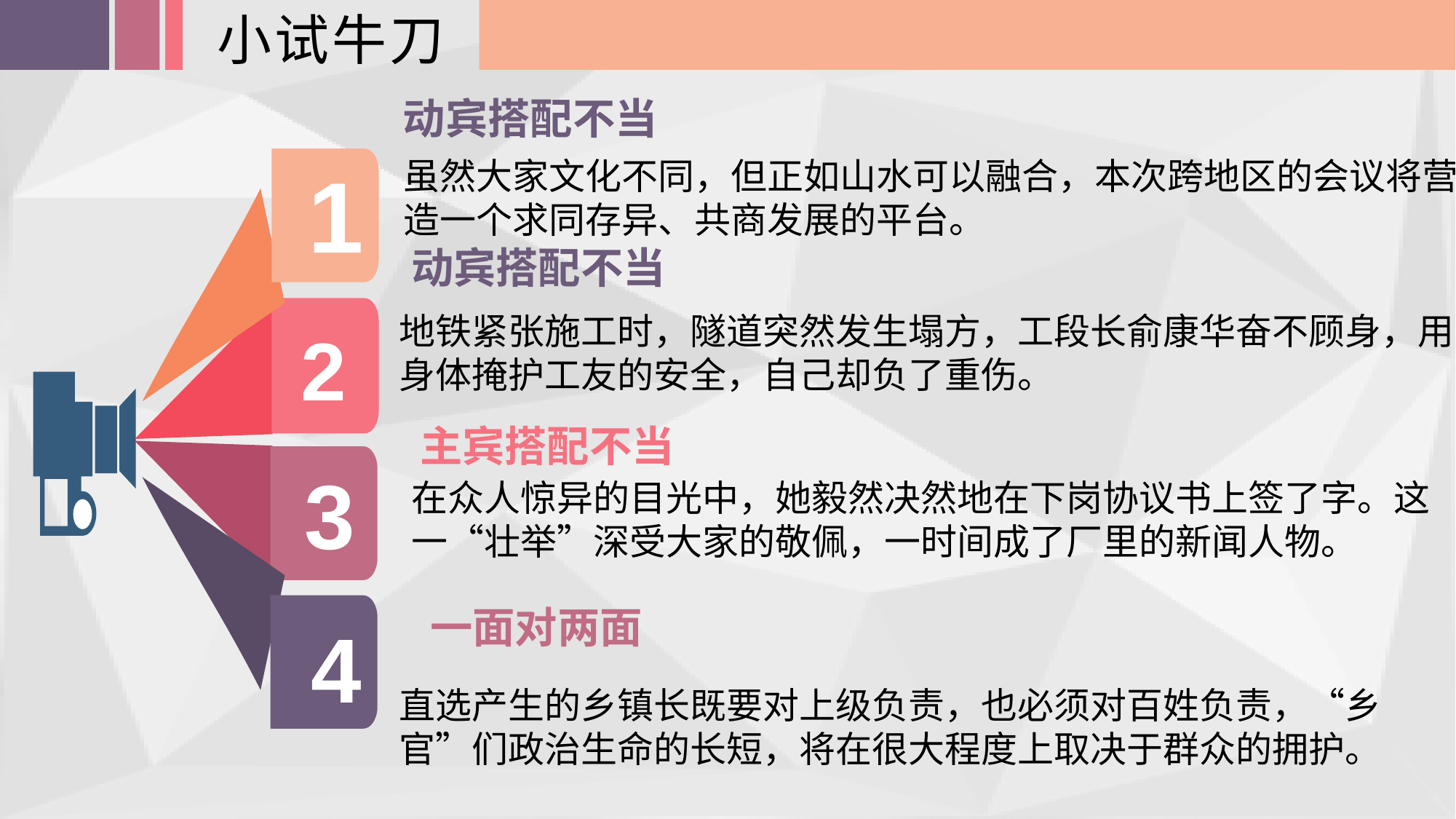

小试牛刀

动宾搭配不当
1

2

3

4
虽然大家文化不同，但正如山水可以融合，本次跨地区的会议将营造一个求同存异、共商发展的平台。
动宾搭配不当
地铁紧张施工时，隧道突然发生塌方，工段长俞康华奋不顾身，用身体掩护工友的安全，自己却负了重伤。
主宾搭配不当
在众人惊异的目光中，她毅然决然地在下岗协议书上签了字。这一“壮举”深受大家的敬佩，一时间成了厂里的新闻人物。
一面对两面
直选产生的乡镇长既要对上级负责，也必须对百姓负责，“乡官”们政治生命的长短，将在很大程度上取决于群众的拥护。